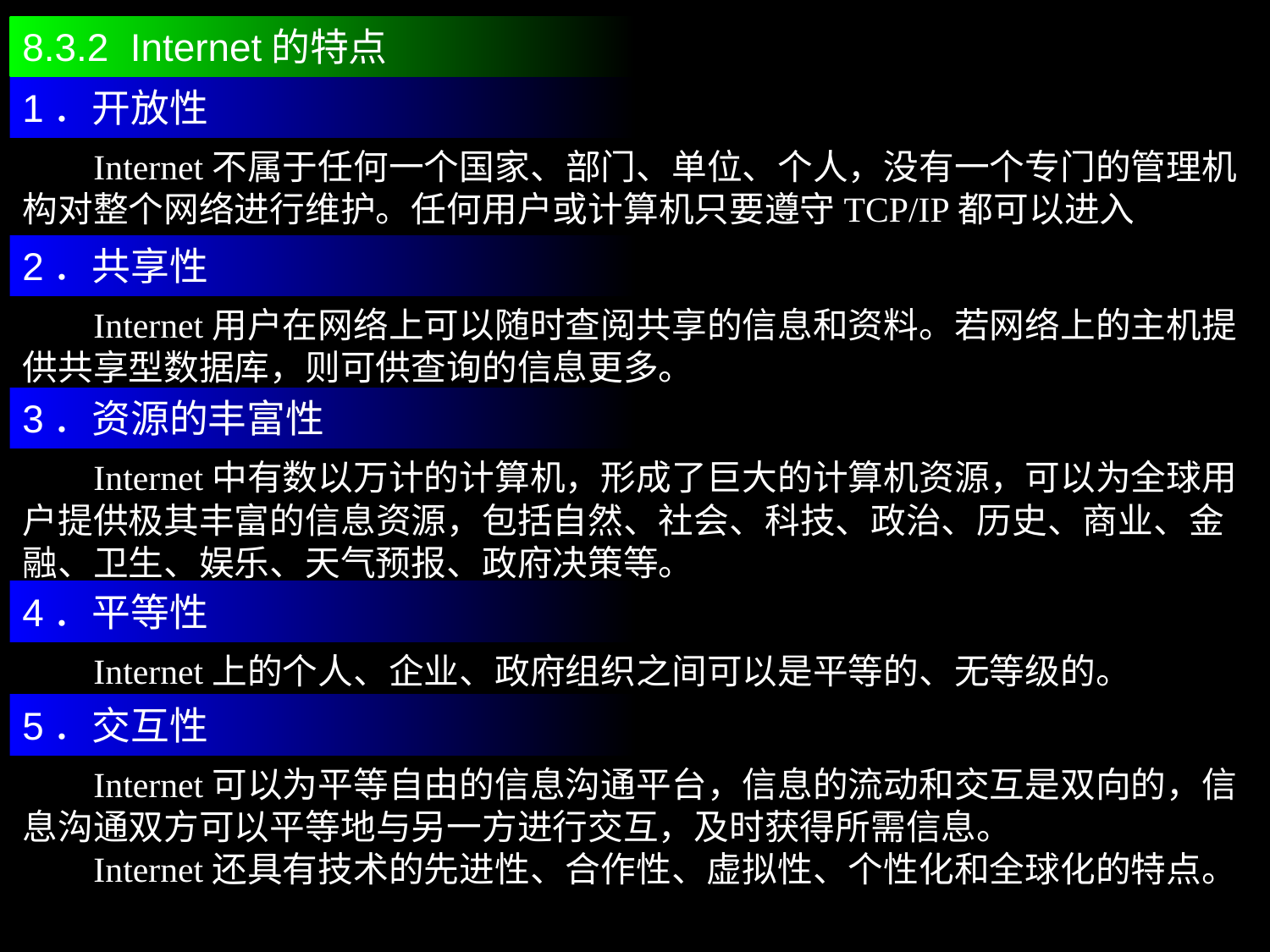

8.3.2  Internet的特点
1．开放性
        Internet不属于任何一个国家、部门、单位、个人，没有一个专门的管理机构对整个网络进行维护。任何用户或计算机只要遵守TCP/IP都可以进入Internet。
2．共享性
        Internet用户在网络上可以随时查阅共享的信息和资料。若网络上的主机提供共享型数据库，则可供查询的信息更多。
3．资源的丰富性
        Internet中有数以万计的计算机，形成了巨大的计算机资源，可以为全球用户提供极其丰富的信息资源，包括自然、社会、科技、政治、历史、商业、金融、卫生、娱乐、天气预报、政府决策等。
4．平等性
        Internet上的个人、企业、政府组织之间可以是平等的、无等级的。
5．交互性
        Internet可以为平等自由的信息沟通平台，信息的流动和交互是双向的，信息沟通双方可以平等地与另一方进行交互，及时获得所需信息。
        Internet还具有技术的先进性、合作性、虚拟性、个性化和全球化的特点。